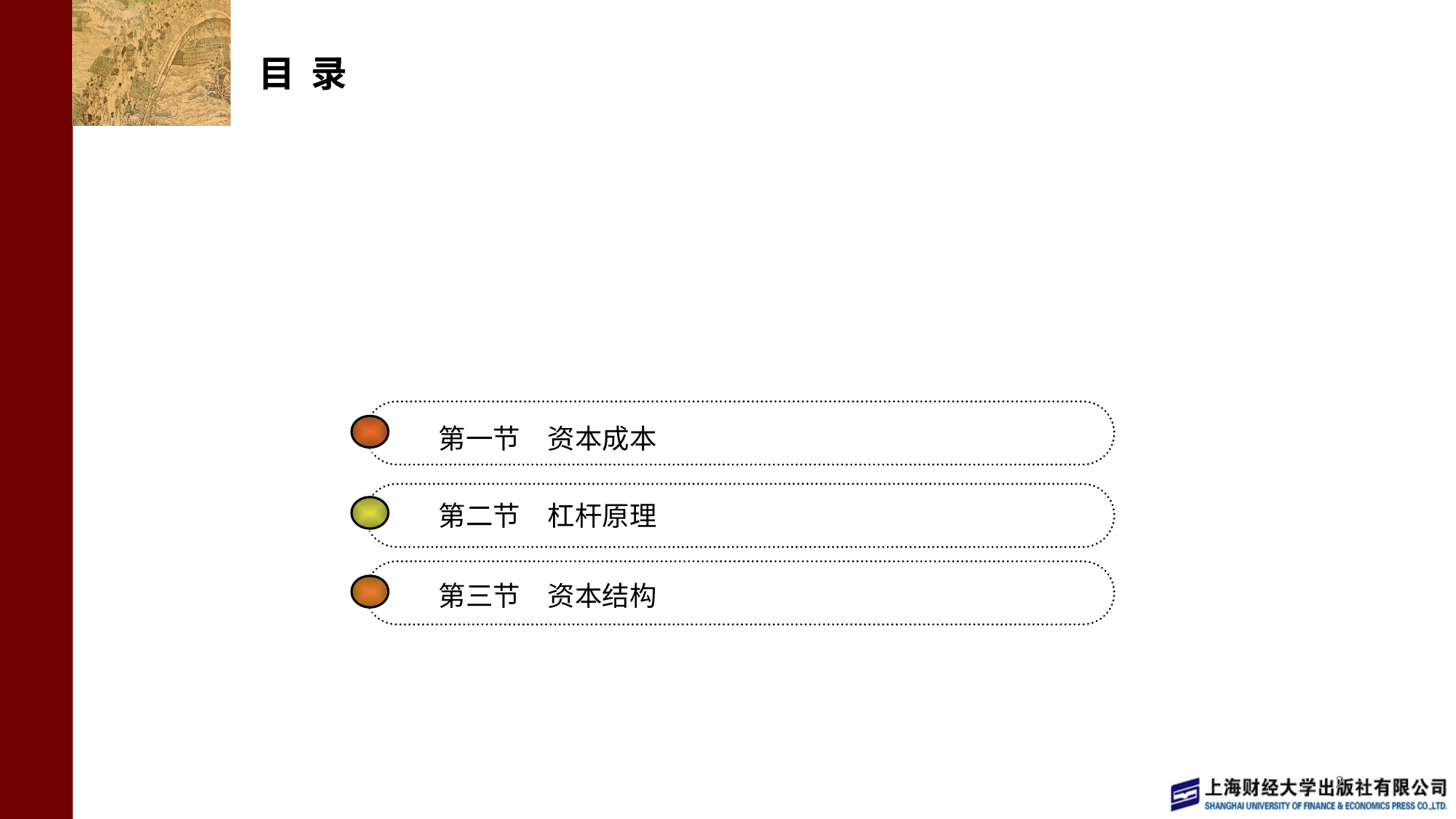

# 目  录

第一节　资本成本

第二节　杠杆原理

第三节　资本结构

2